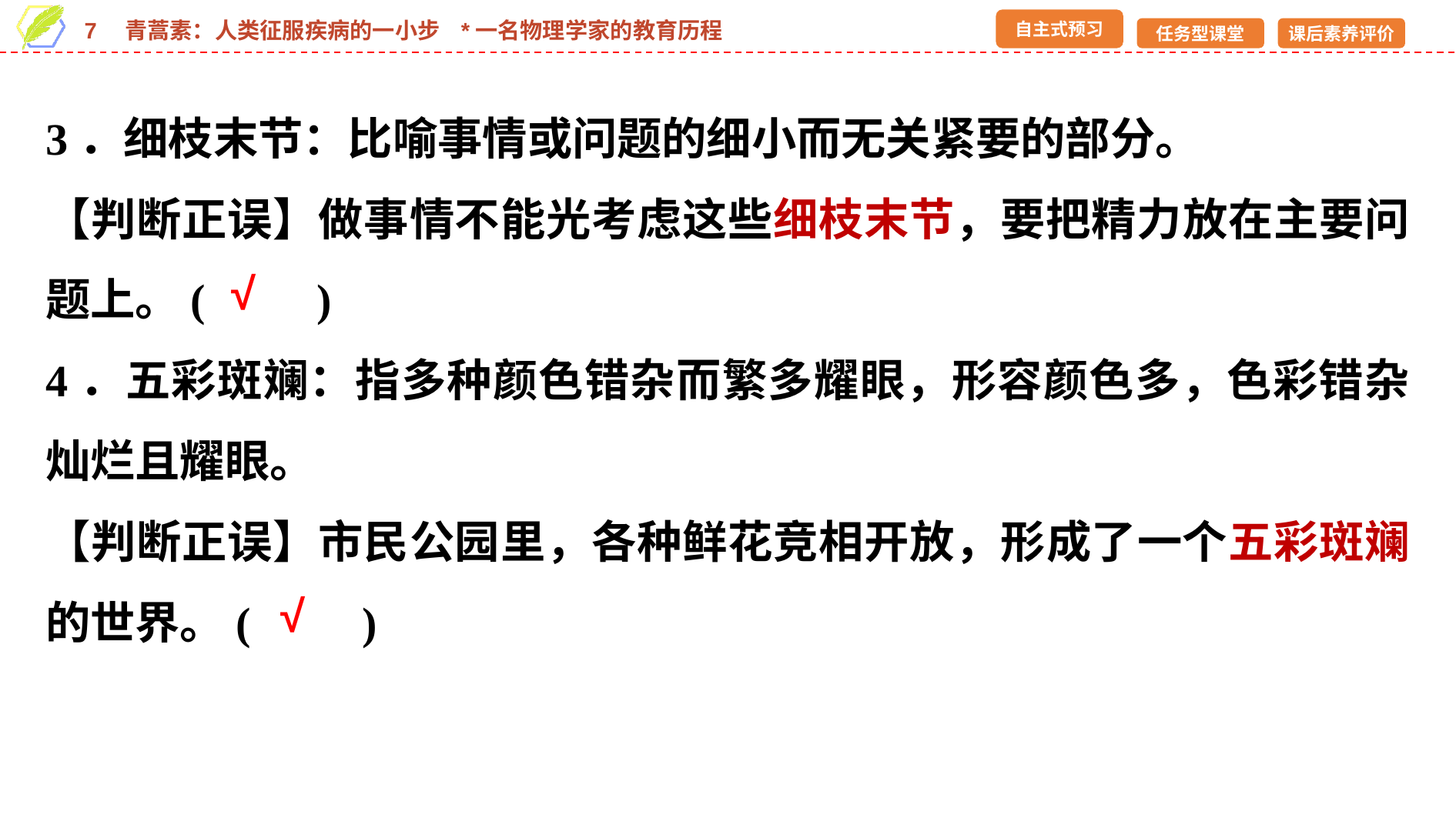

3．细枝末节：比喻事情或问题的细小而无关紧要的部分。
【判断正误】做事情不能光考虑这些细枝末节，要把精力放在主要问题上。(　　)
4．五彩斑斓：指多种颜色错杂而繁多耀眼，形容颜色多，色彩错杂灿烂且耀眼。
【判断正误】市民公园里，各种鲜花竞相开放，形成了一个五彩斑斓的世界。(　　)
√
√